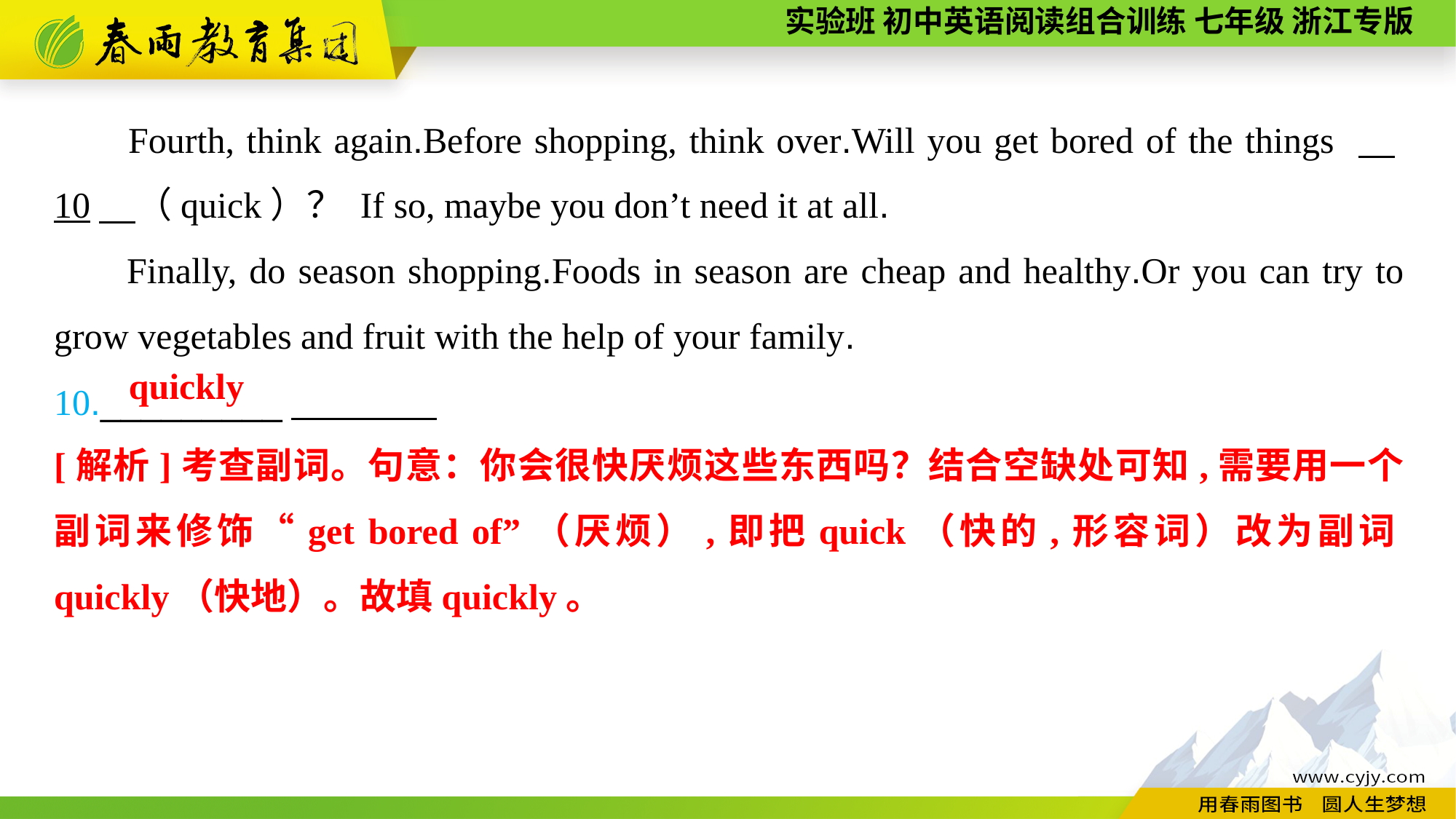

Fourth, think again.Before shopping, think over.Will you get bored of the things 　10　（quick）？ If so, maybe you don’t need it at all.
Finally, do season shopping.Foods in season are cheap and healthy.Or you can try to grow vegetables and fruit with the help of your family.
10._________
quickly
[解析]考查副词。句意：你会很快厌烦这些东西吗？结合空缺处可知,需要用一个副词来修饰“get bored of”（厌烦）,即把quick（快的,形容词）改为副词quickly（快地）。故填quickly。